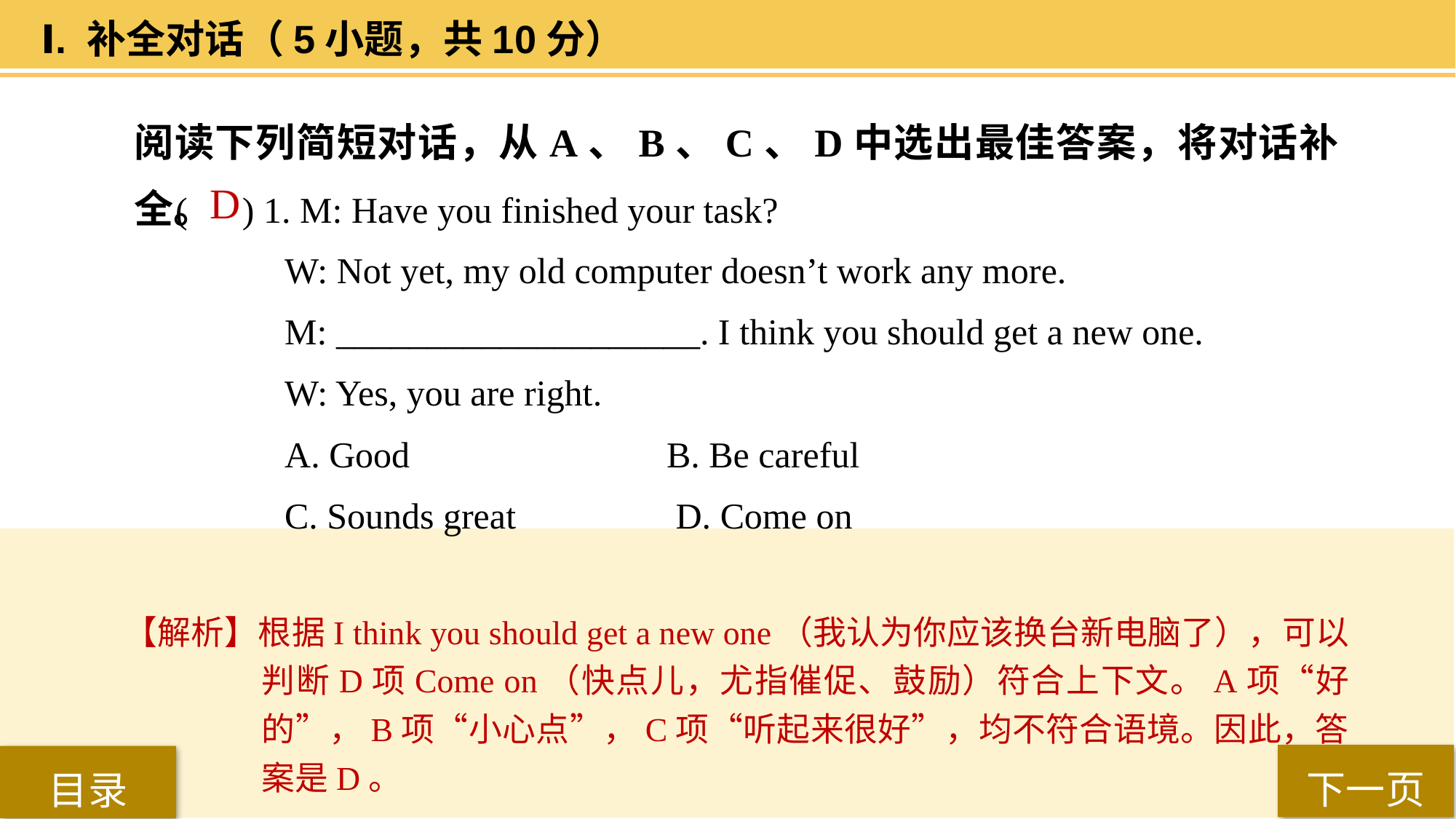

Ⅰ. 补全对话（5小题，共10分）
阅读下列简短对话，从A、B、C、D中选出最佳答案，将对话补全。
(      ) 1. M: Have you finished your task?
W: Not yet, my old computer doesn’t work any more.
M: ____________________. I think you should get a new one.
W: Yes, you are right.
A. Good 			B. Be careful
C. Sounds great		 D. Come on
 D
【解析】根据I think you should get a new one（我认为你应该换台新电脑了），可以判断D项Come on（快点儿，尤指催促、鼓励）符合上下文。A项“好的”，B项“小心点”，C项“听起来很好”，均不符合语境。因此，答案是D。